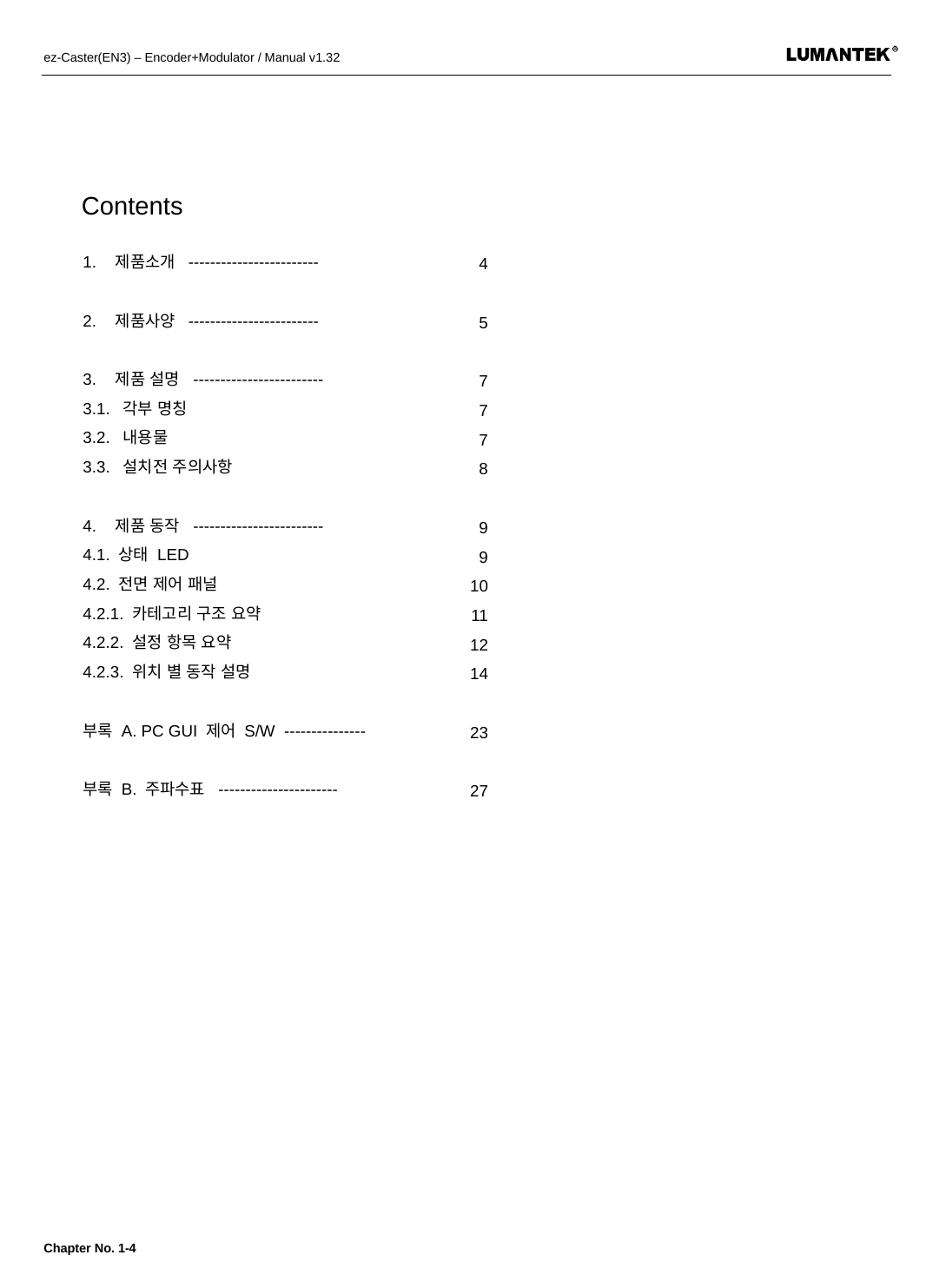

Contents
제품소개  ------------------------

제품사양  ------------------------

제품 설명  ------------------------
3.1.  각부 명칭
3.2.  내용물
3.3.  설치전 주의사항

제품 동작  ------------------------
4.1. 상태 LED
4.2. 전면 제어 패널
4.2.1. 카테고리 구조 요약
4.2.2. 설정 항목 요약
4.2.3. 위치 별 동작 설명

부록 A. PC GUI 제어 S/W  ---------------

부록 B. 주파수표  ----------------------

4

5

7
7
7
8

9
9
10
11
12
14

23

27